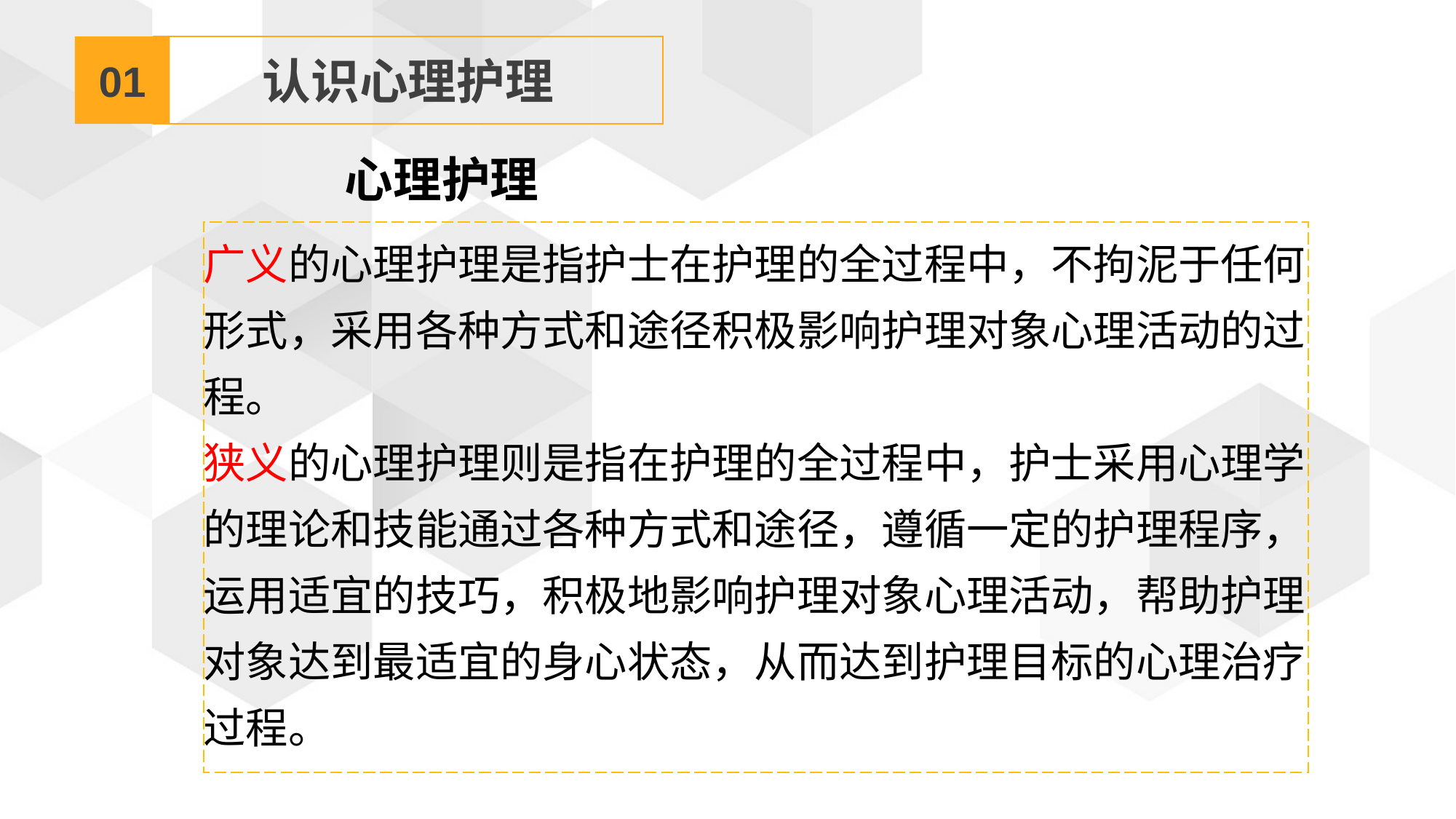

01
认识心理护理
心理护理
广义的心理护理是指护士在护理的全过程中，不拘泥于任何形式，采用各种方式和途径积极影响护理对象心理活动的过程。
狭义的心理护理则是指在护理的全过程中，护士采用心理学的理论和技能通过各种方式和途径，遵循一定的护理程序，运用适宜的技巧，积极地影响护理对象心理活动，帮助护理对象达到最适宜的身心状态，从而达到护理目标的心理治疗过程。